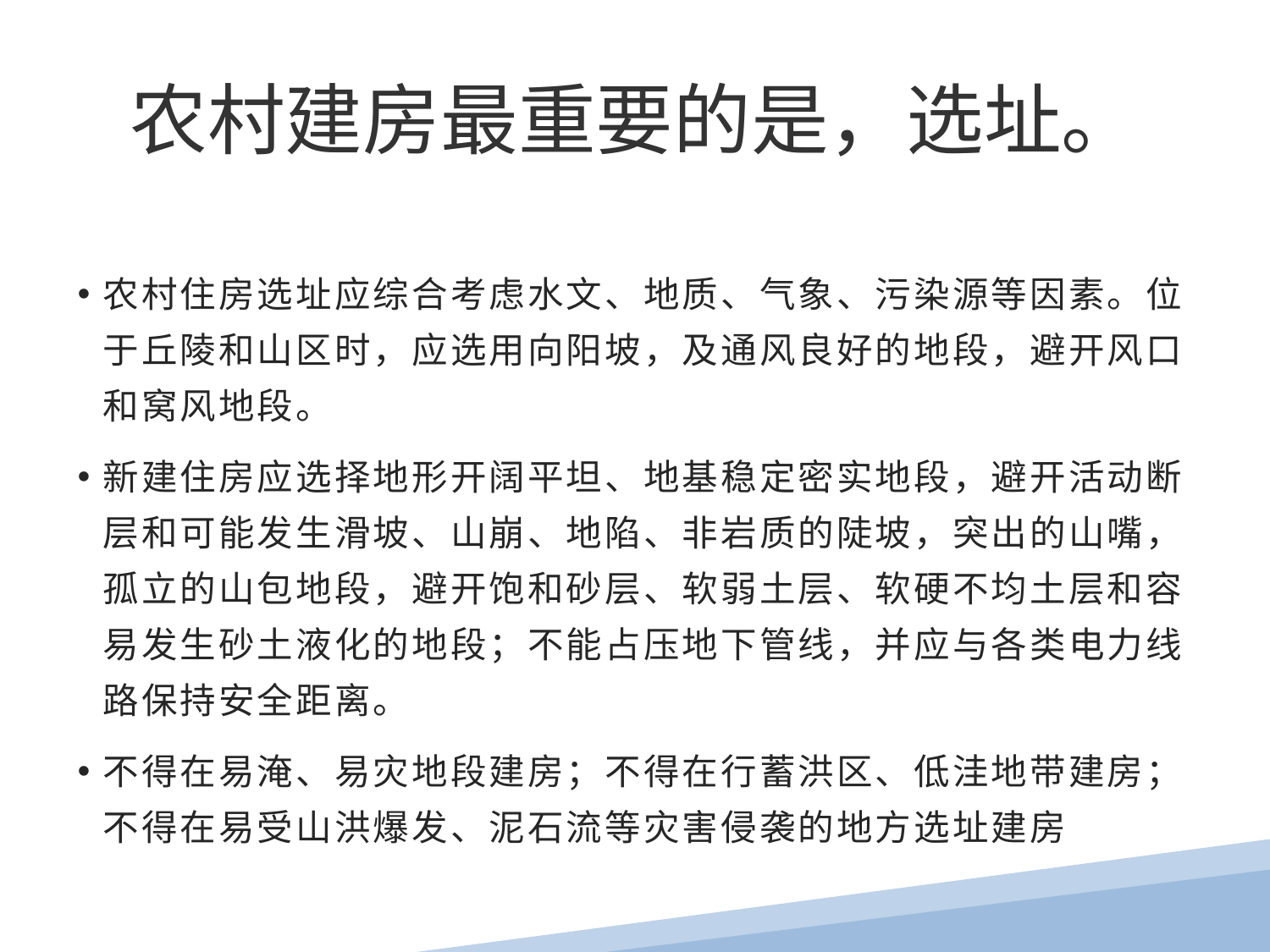

农村建房最重要的是，选址。

农村住房选址应综合考虑水文、地质、气象、污染源等因素。位于丘陵和山区时，应选用向阳坡，及通风良好的地段，避开风口和窝风地段。
新建住房应选择地形开阔平坦、地基稳定密实地段，避开活动断层和可能发生滑坡、山崩、地陷、非岩质的陡坡，突出的山嘴，孤立的山包地段，避开饱和砂层、软弱土层、软硬不均土层和容易发生砂土液化的地段；不能占压地下管线，并应与各类电力线路保持安全距离。
不得在易淹、易灾地段建房；不得在行蓄洪区、低洼地带建房；不得在易受山洪爆发、泥石流等灾害侵袭的地方选址建房